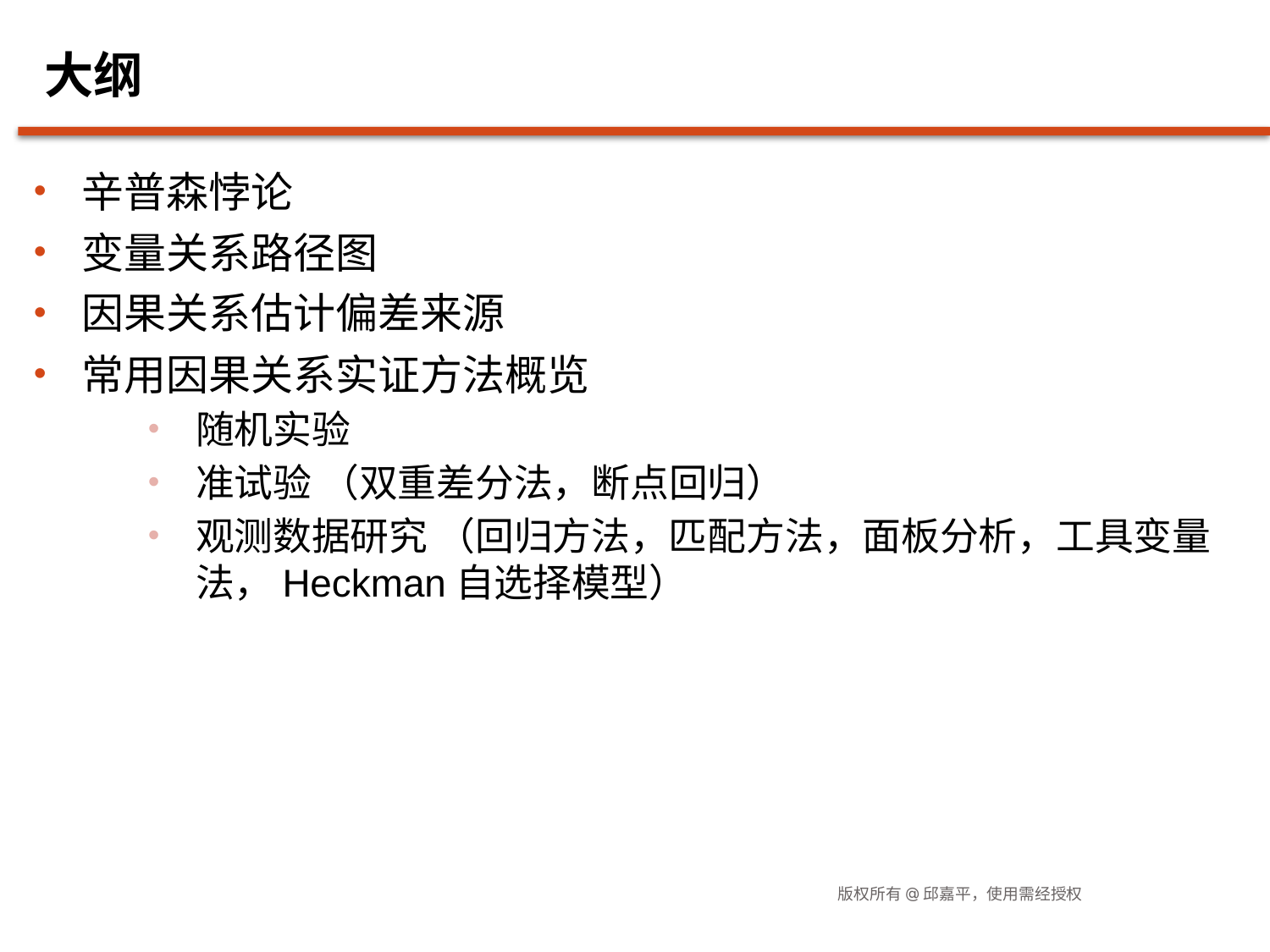

# 大纲
辛普森悖论
变量关系路径图
因果关系估计偏差来源
常用因果关系实证方法概览
随机实验
准试验 （双重差分法，断点回归）
观测数据研究 （回归方法，匹配方法，面板分析，工具变量法，Heckman自选择模型）
版权所有@邱嘉平，使用需经授权